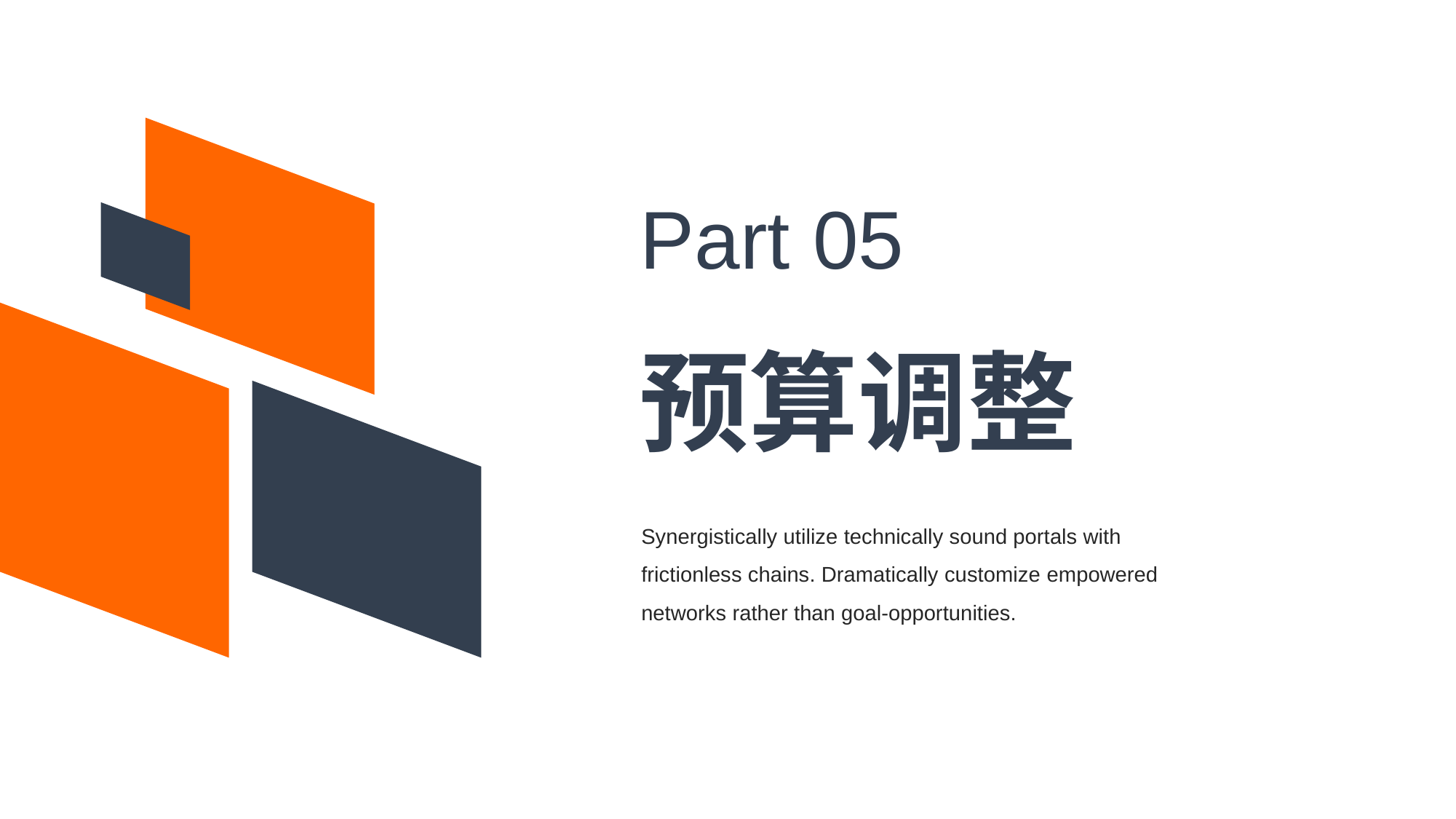

Part 05
预算调整
Synergistically utilize technically sound portals with frictionless chains. Dramatically customize empowered networks rather than goal-opportunities.